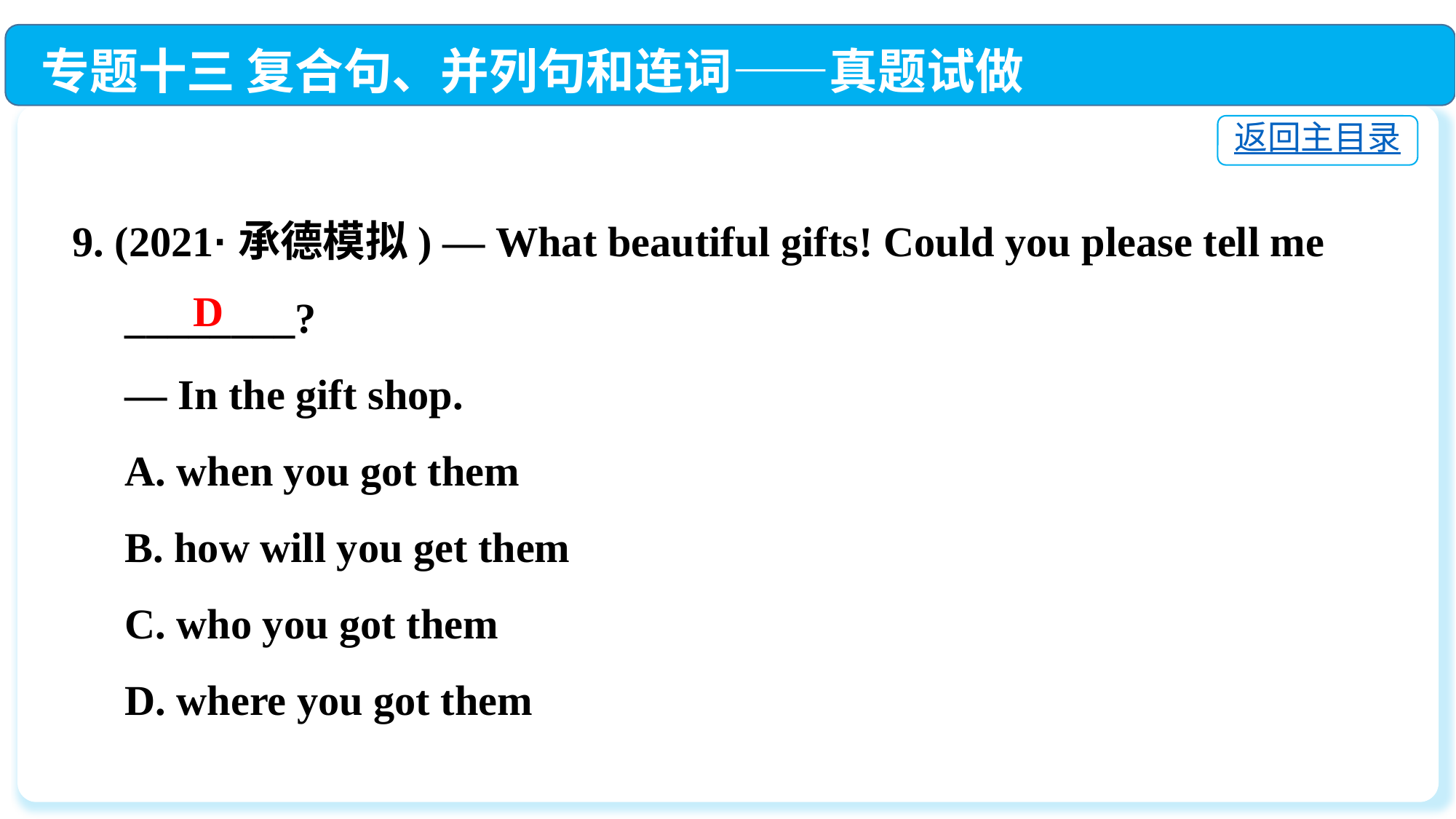

专题十三 复合句、并列句和连词——真题试做

返回主目录
9. (2021·承德模拟) — What beautiful gifts! Could you please tell me
     ________?
     — In the gift shop.
     A. when you got them
     B. how will you get them
     C. who you got them
     D. where you got them

D